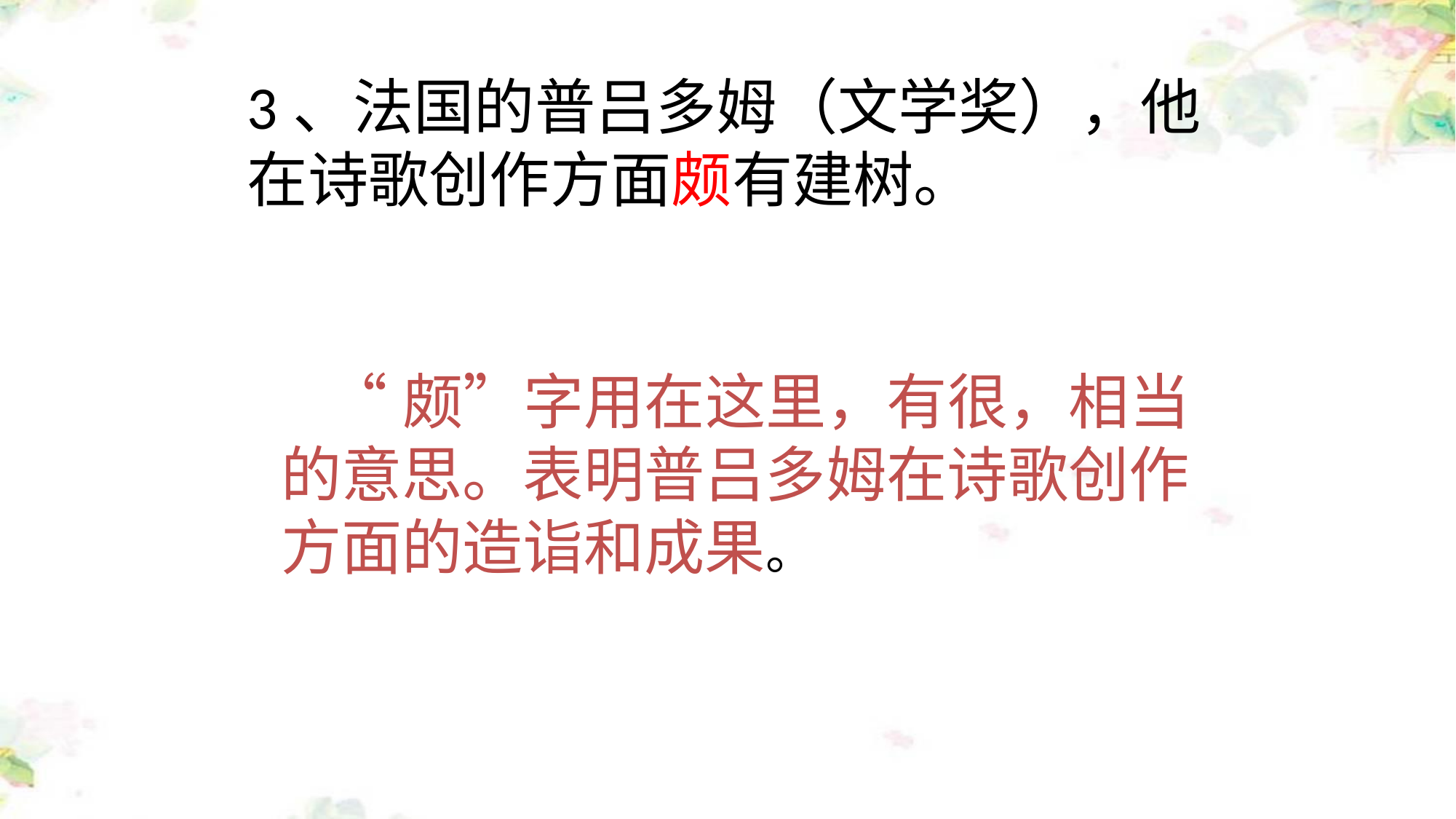

# 3、法国的普吕多姆（文学奖），他在诗歌创作方面颇有建树。
        “颇”字用在这里，有很，相当的意思。表明普吕多姆在诗歌创作方面的造诣和成果。